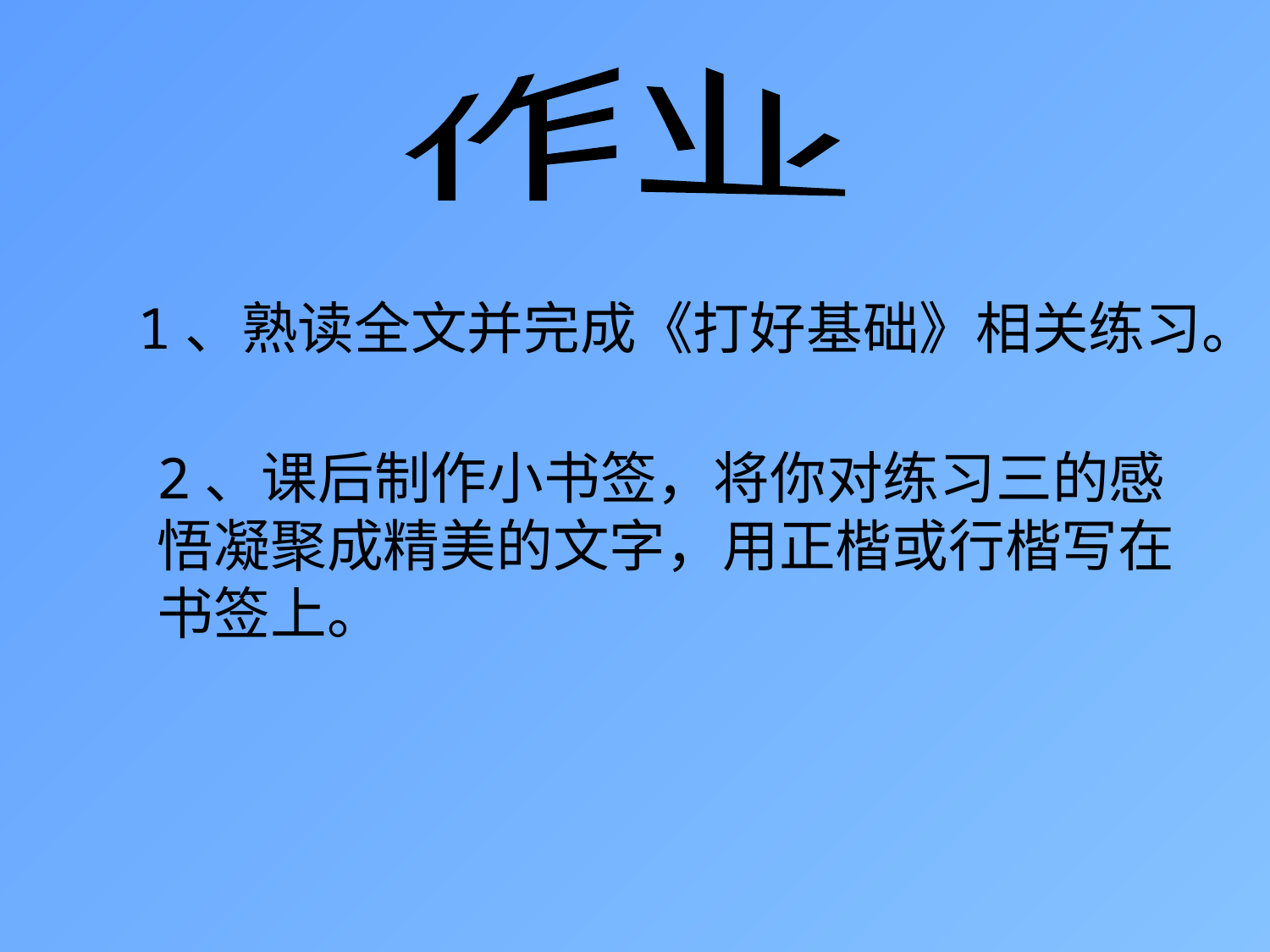

作业
1、熟读全文并完成《打好基础》相关练习。
2、课后制作小书签，将你对练习三的感悟凝聚成精美的文字，用正楷或行楷写在书签上。